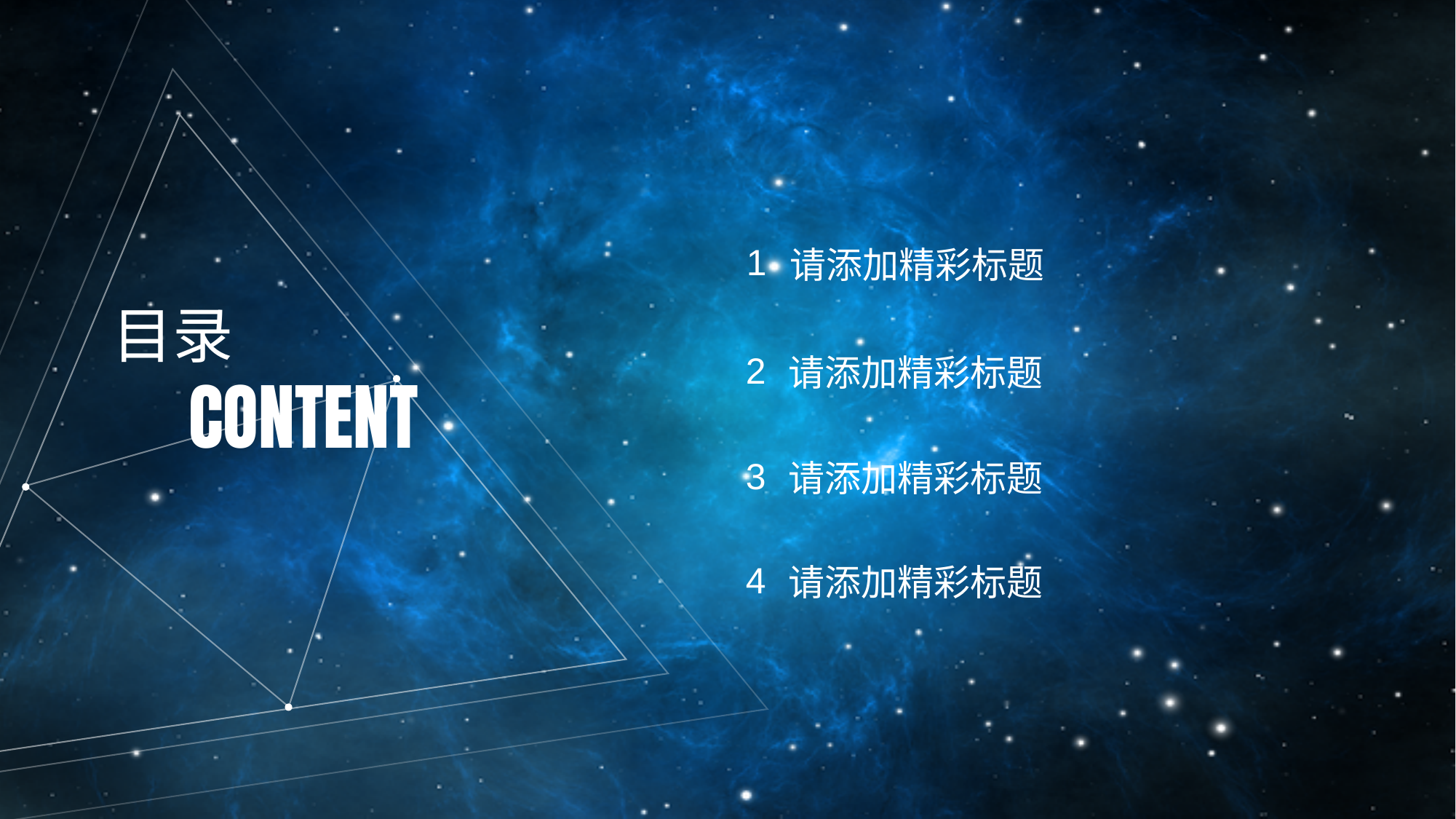

1
请添加精彩标题
目录
2
请添加精彩标题
CONTENT
3
请添加精彩标题
4
请添加精彩标题